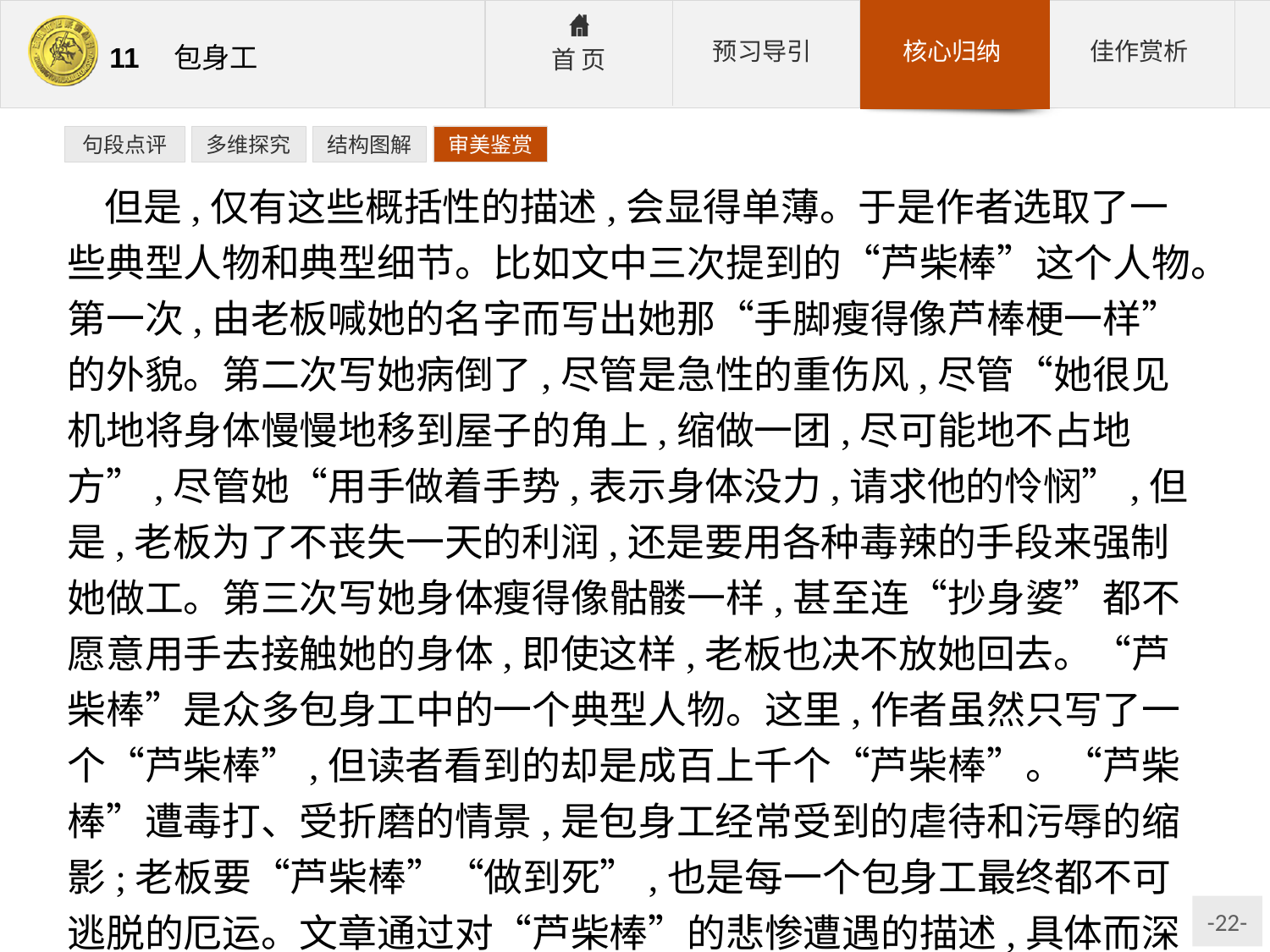

句段点评
多维探究
结构图解
审美鉴赏
但是,仅有这些概括性的描述,会显得单薄。于是作者选取了一些典型人物和典型细节。比如文中三次提到的“芦柴棒”这个人物。第一次,由老板喊她的名字而写出她那“手脚瘦得像芦棒梗一样”的外貌。第二次写她病倒了,尽管是急性的重伤风,尽管“她很见机地将身体慢慢地移到屋子的角上,缩做一团,尽可能地不占地方”,尽管她“用手做着手势,表示身体没力,请求他的怜悯”,但是,老板为了不丧失一天的利润,还是要用各种毒辣的手段来强制她做工。第三次写她身体瘦得像骷髅一样,甚至连“抄身婆”都不愿意用手去接触她的身体,即使这样,老板也决不放她回去。“芦柴棒”是众多包身工中的一个典型人物。这里,作者虽然只写了一个“芦柴棒”,但读者看到的却是成百上千个“芦柴棒”。“芦柴棒”遭毒打、受折磨的情景,是包身工经常受到的虐待和污辱的缩影;老板要“芦柴棒”“做到死”,也是每一个包身工最终都不可逃脱的厄运。文章通过对“芦柴棒”的悲惨遭遇的描述,具体而深入地反映了包身工被压榨、被摧残的悲惨命运。